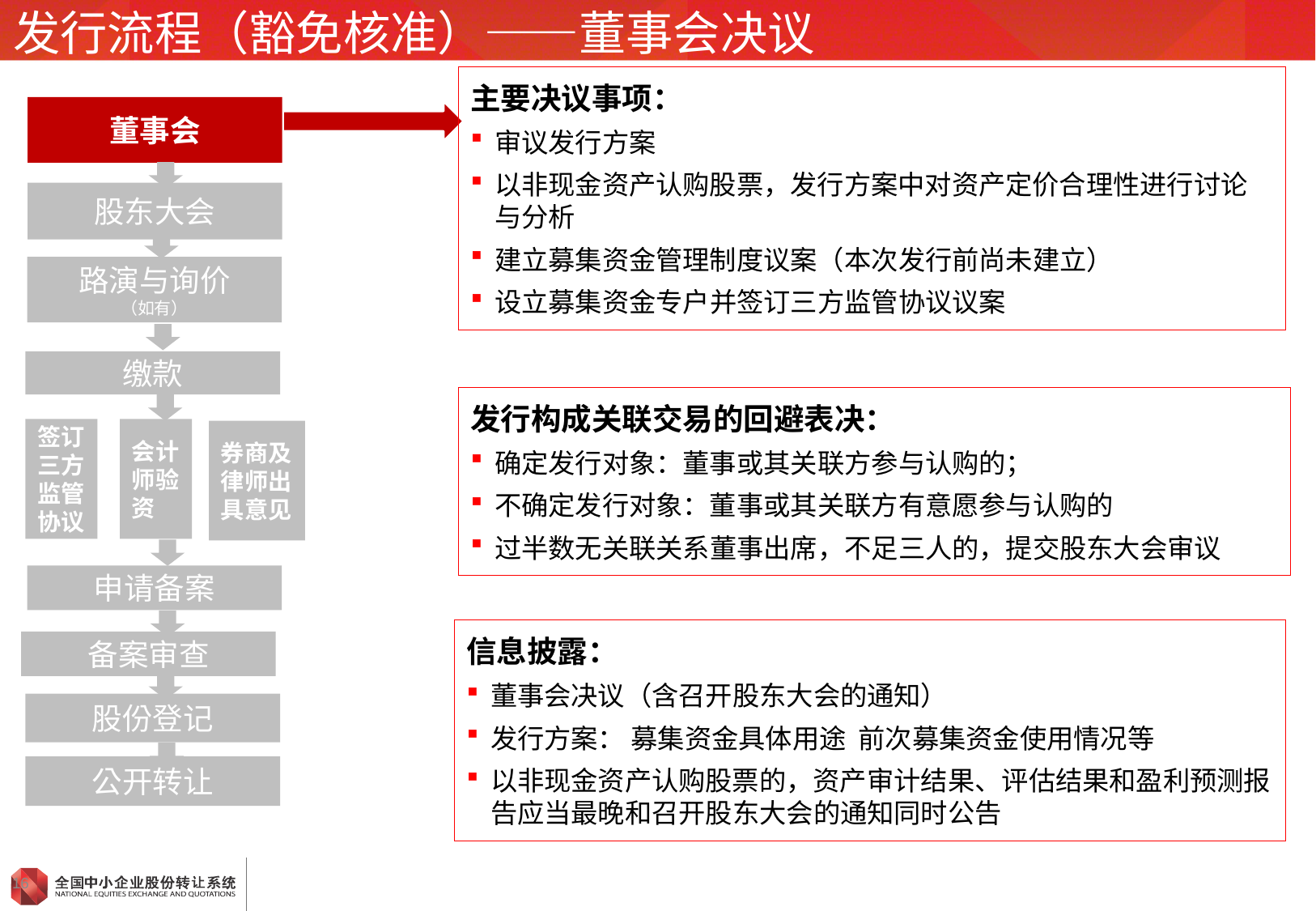

# 发行流程（豁免核准）——董事会决议
主要决议事项：
审议发行方案
以非现金资产认购股票，发行方案中对资产定价合理性进行讨论与分析
建立募集资金管理制度议案（本次发行前尚未建立）
设立募集资金专户并签订三方监管协议议案
董事会

股东大会

路演与询价
（如有）

缴款
发行构成关联交易的回避表决：
确定发行对象：董事或其关联方参与认购的；
不确定发行对象：董事或其关联方有意愿参与认购的
过半数无关联关系董事出席，不足三人的，提交股东大会审议

签订三方
监管协议
会计师验资
券商及律师出具意见

申请备案

信息披露：
董事会决议（含召开股东大会的通知）
发行方案： 募集资金具体用途  前次募集资金使用情况等
以非现金资产认购股票的，资产审计结果、评估结果和盈利预测报告应当最晚和召开股东大会的通知同时公告
备案审查

股份登记

公开转让
16